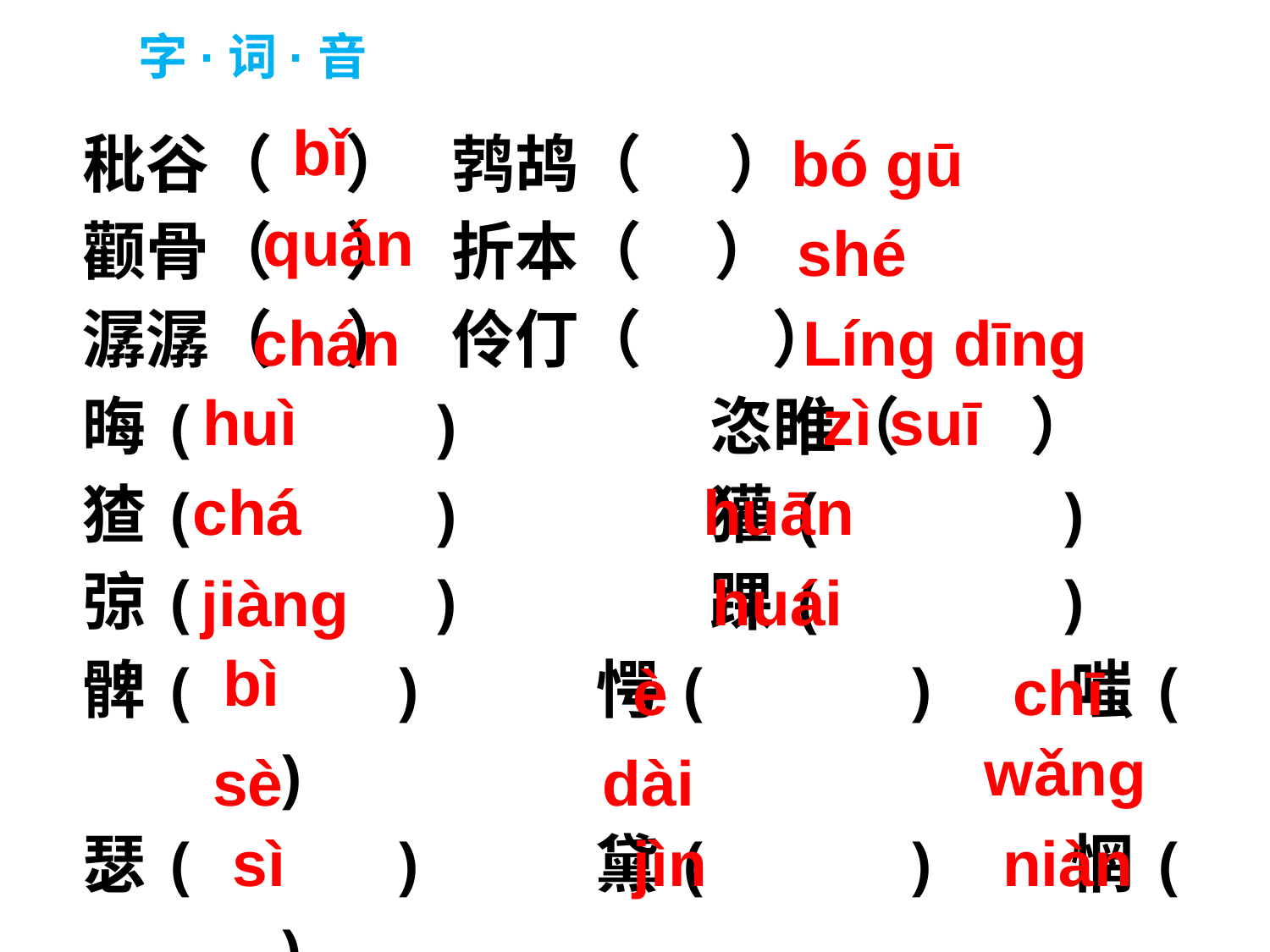

字·词·音
秕谷（     ）   鹁鸪（      ）
颧骨（     ）   折本（     ）
潺潺（     ）   伶仃（         ）
晦(      )      恣睢（         ）
猹(      )      獾(      )
弶(      )      踝(      )
髀(     )    愕(     )   嗤(      )
瑟(     )    黛(     )   惘(      )
祀(     )    噤(     )   廿(      )
bǐ
bó gū
quán
shé
chán
Líng dīng
huì
zì suī
chá
huān
huái
jiàng
bì
è
chī
wǎng
sè
dài
sì
jìn
niàn